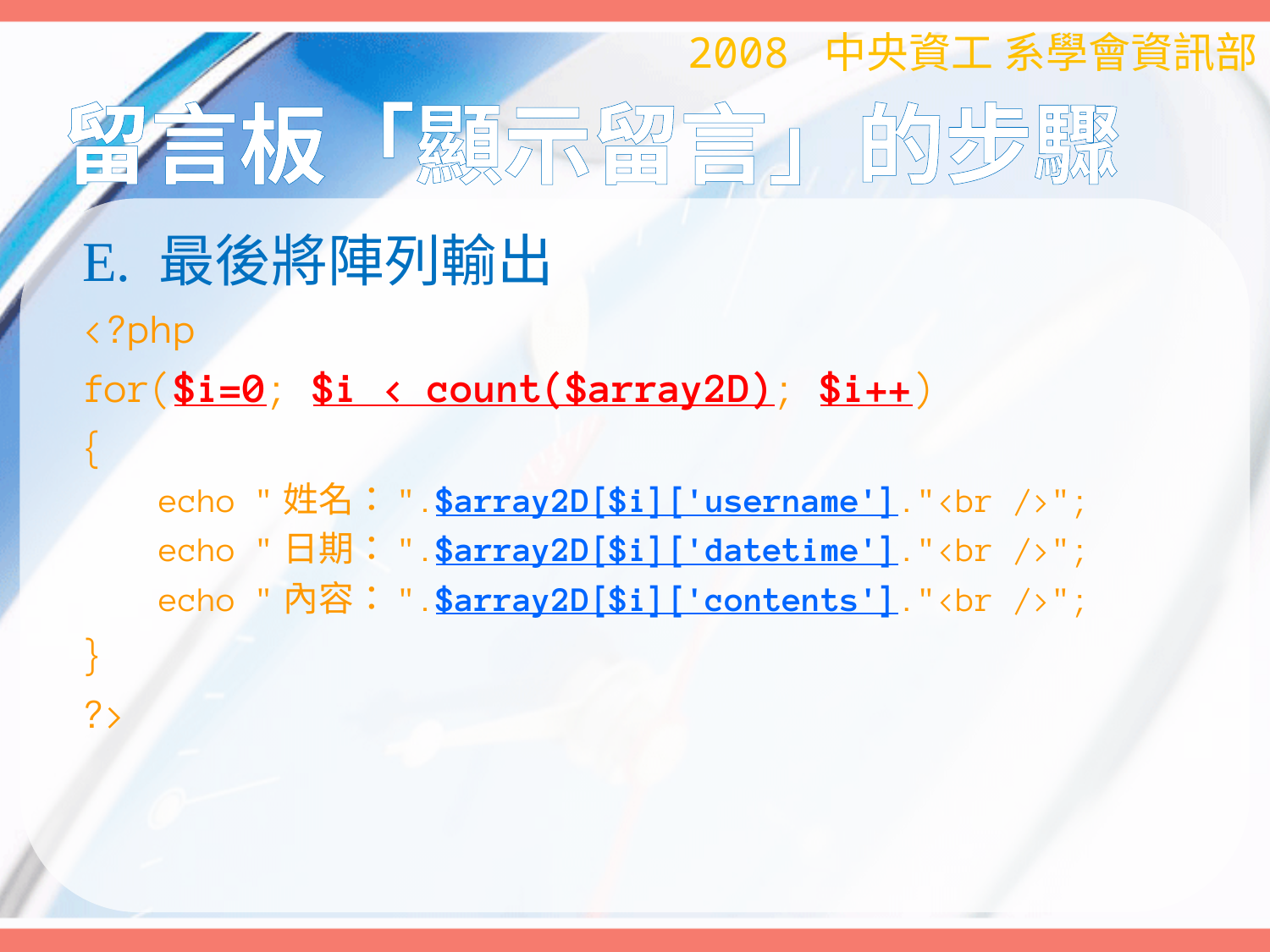

2008 中央資工 系學會資訊部
# 留言板「顯示留言」的步驟

E. 最後將陣列輸出
<?php
for($i=0; $i < count($array2D); $i++)
{
    echo "姓名：".$array2D[$i]['username']."<br />";
    echo "日期：".$array2D[$i]['datetime']."<br />";
    echo "內容：".$array2D[$i]['contents']."<br />";
}
?>